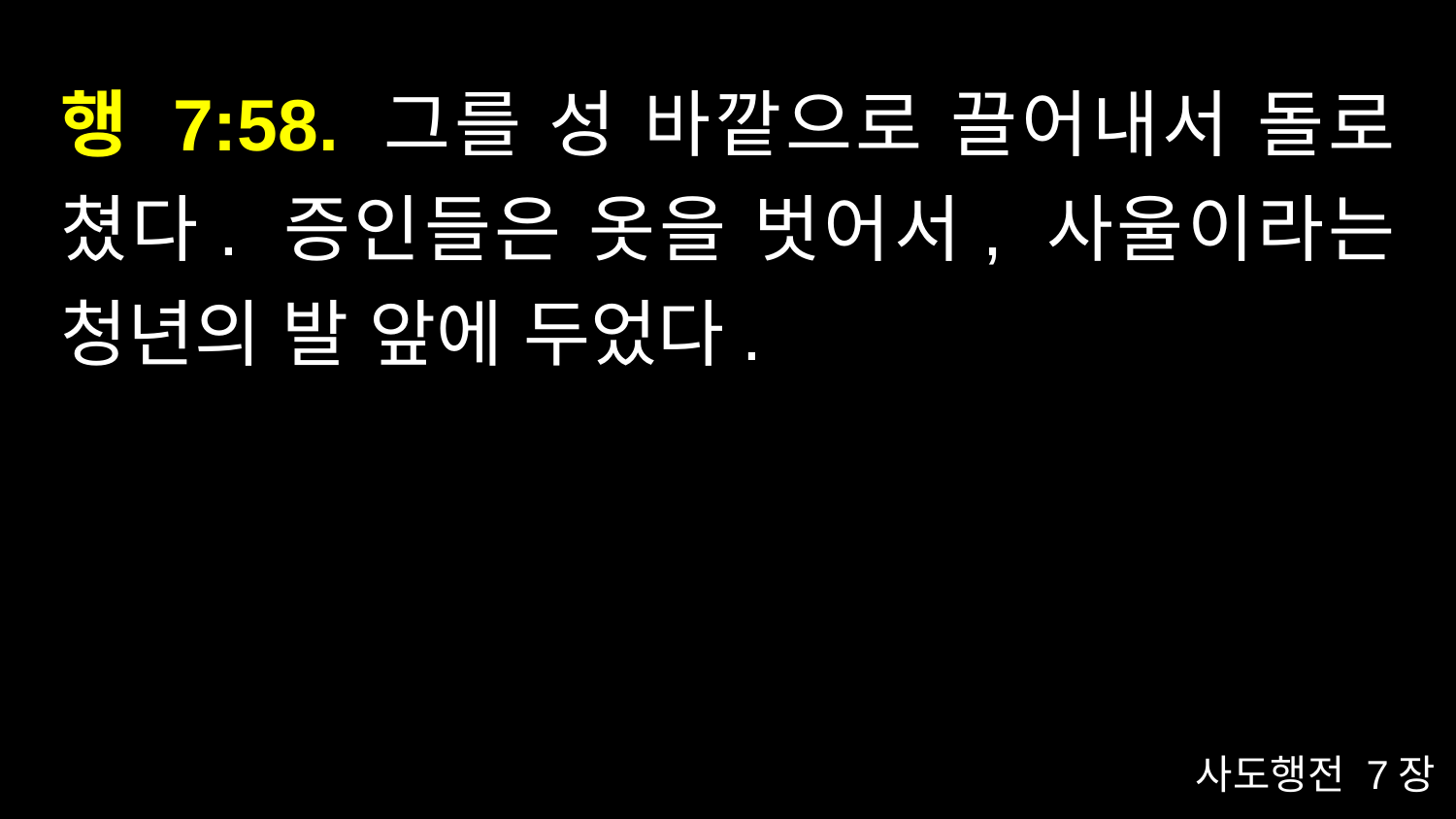

# 행 7:58. 그를 성 바깥으로 끌어내서 돌로 쳤다. 증인들은 옷을 벗어서, 사울이라는 청년의 발 앞에 두었다.
사도행전 7장